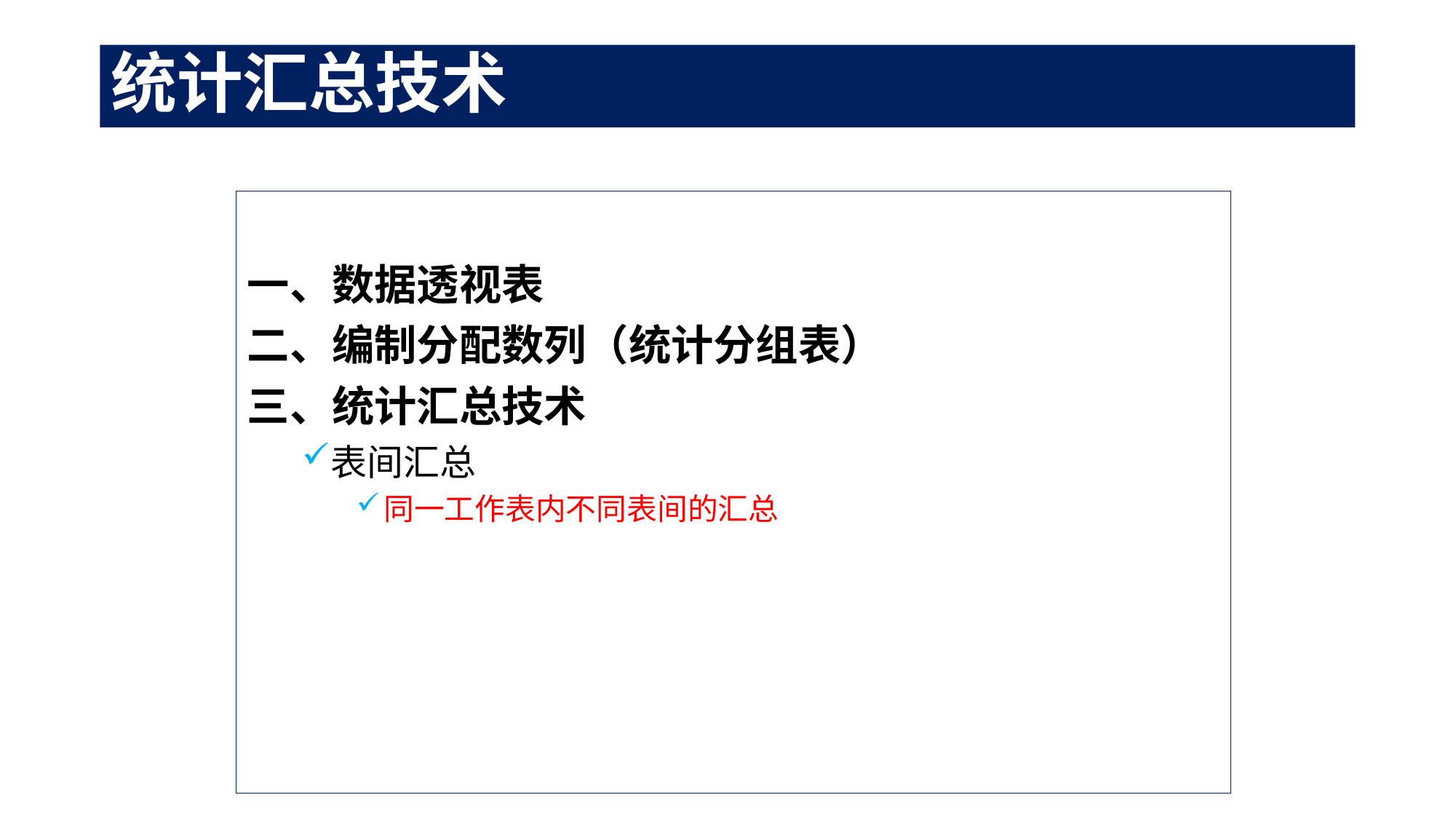

# 统计汇总技术

一、数据透视表
二、编制分配数列（统计分组表）
三、统计汇总技术
表间汇总
同一工作表内不同表间的汇总